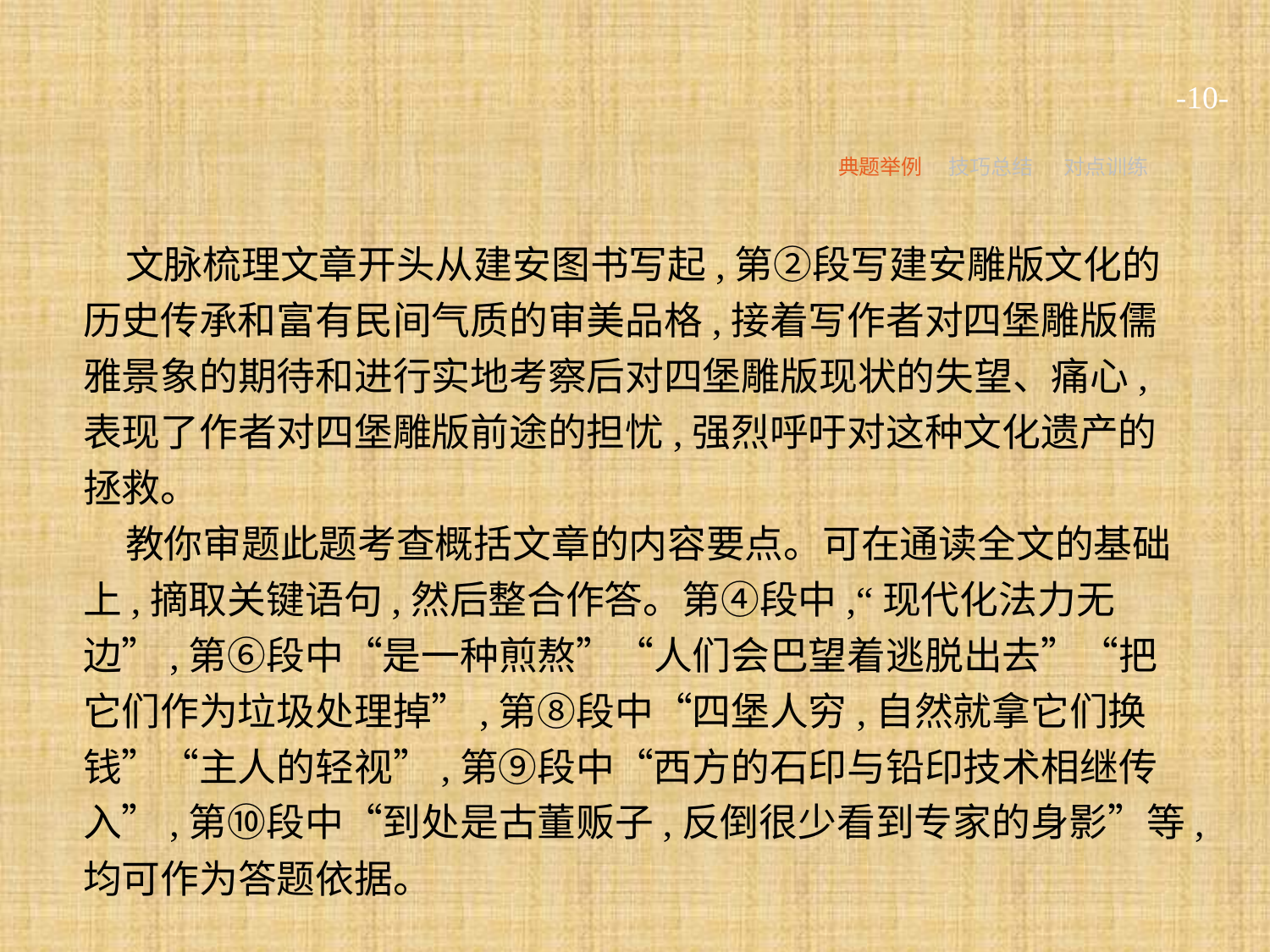

-10-
典题举例
技巧总结
对点训练
文脉梳理文章开头从建安图书写起,第②段写建安雕版文化的历史传承和富有民间气质的审美品格,接着写作者对四堡雕版儒雅景象的期待和进行实地考察后对四堡雕版现状的失望、痛心,表现了作者对四堡雕版前途的担忧,强烈呼吁对这种文化遗产的拯救。
教你审题此题考查概括文章的内容要点。可在通读全文的基础上,摘取关键语句,然后整合作答。第④段中,“现代化法力无边”,第⑥段中“是一种煎熬”“人们会巴望着逃脱出去”“把它们作为垃圾处理掉”,第⑧段中“四堡人穷,自然就拿它们换钱”“主人的轻视”,第⑨段中“西方的石印与铅印技术相继传入”,第⑩段中“到处是古董贩子,反倒很少看到专家的身影”等,均可作为答题依据。